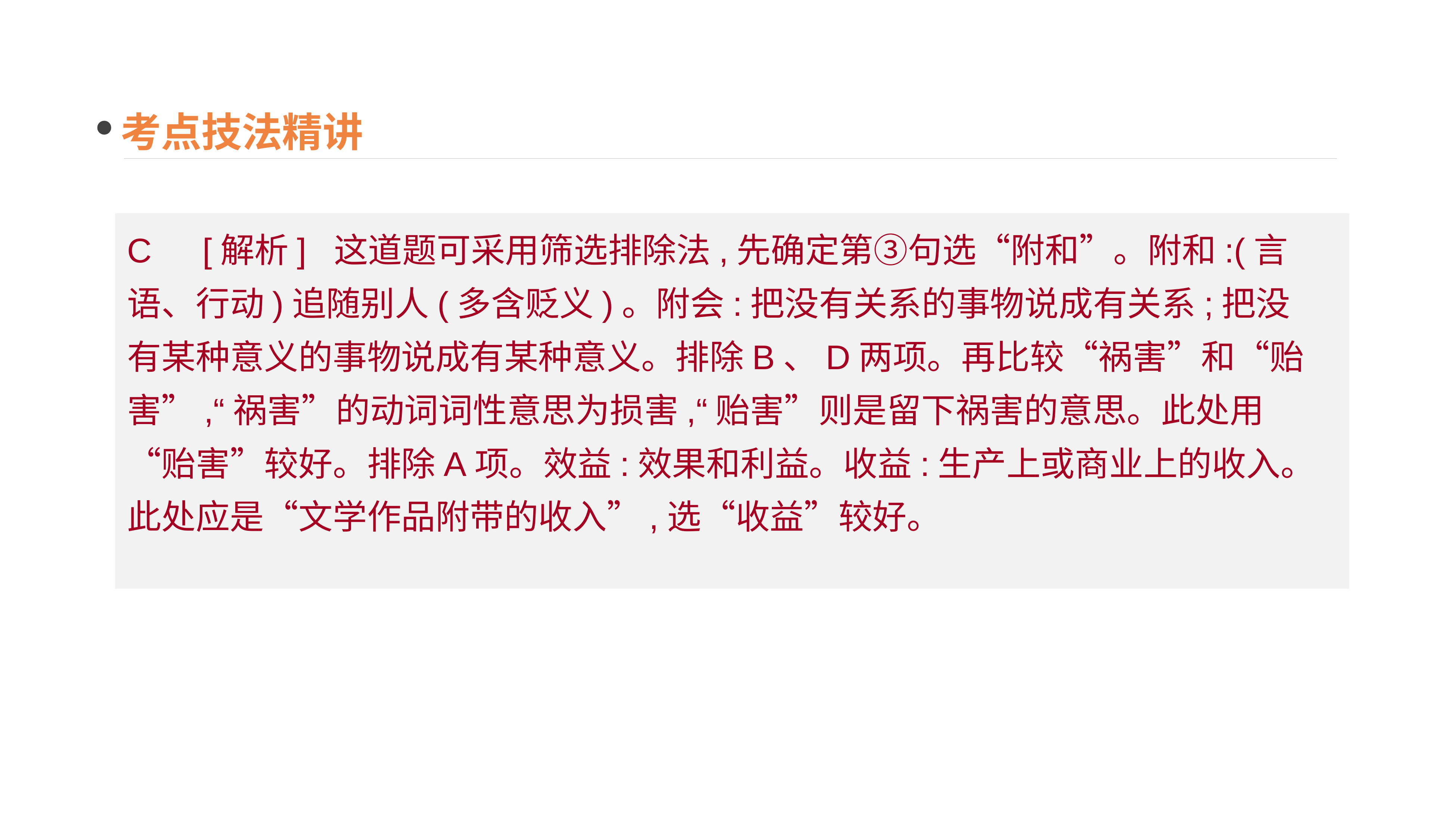

考点技法精讲

C　[解析]  这道题可采用筛选排除法,先确定第③句选“附和”。附和:(言语、行动)追随别人(多含贬义)。附会:把没有关系的事物说成有关系;把没有某种意义的事物说成有某种意义。排除B、D两项。再比较“祸害”和“贻害”,“祸害”的动词词性意思为损害,“贻害”则是留下祸害的意思。此处用“贻害”较好。排除A项。效益:效果和利益。收益:生产上或商业上的收入。此处应是“文学作品附带的收入”,选“收益”较好。